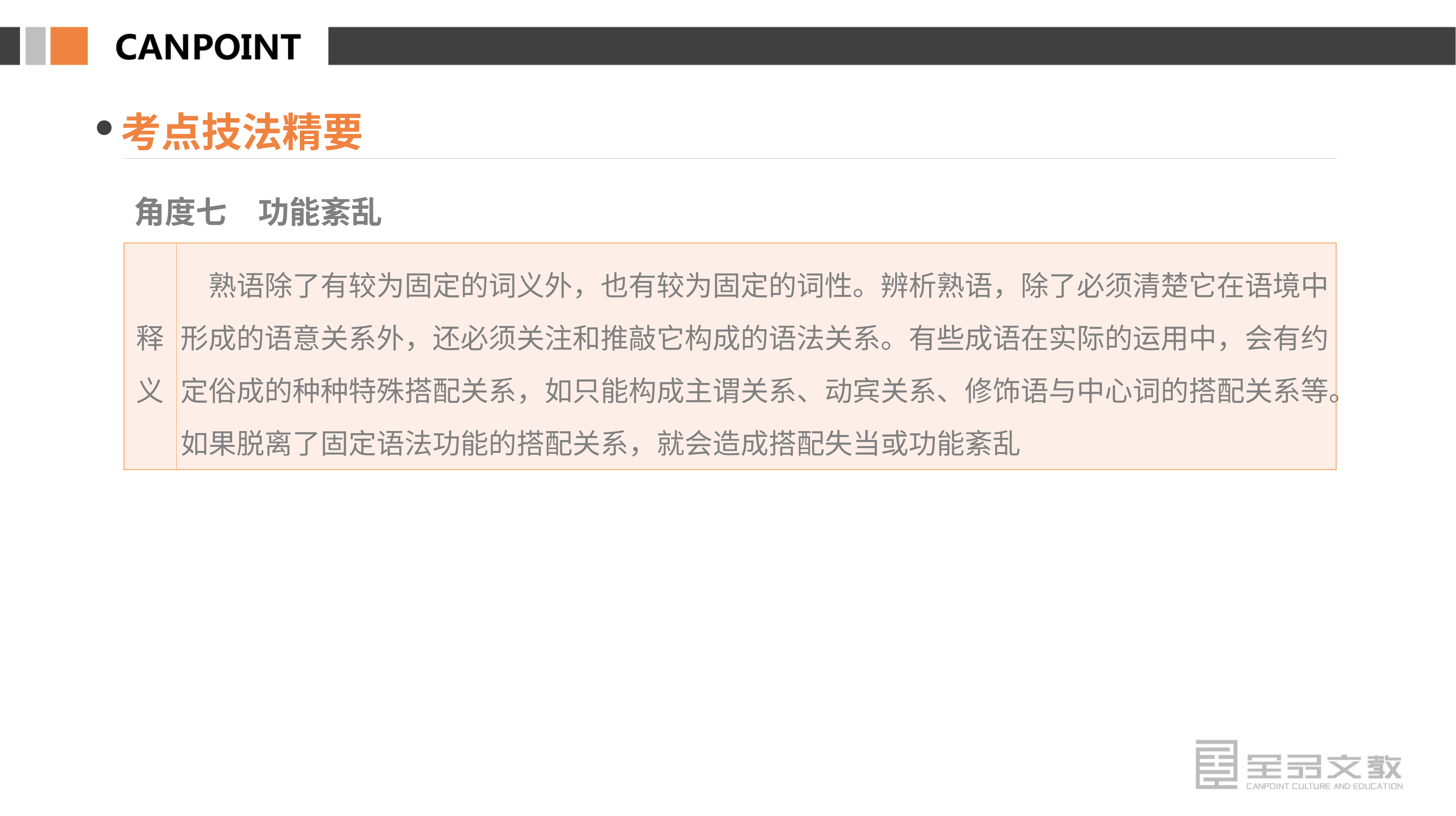

考点技法精要

角度七　功能紊乱
| 释义 | 熟语除了有较为固定的词义外，也有较为固定的词性。辨析熟语，除了必须清楚它在语境中形成的语意关系外，还必须关注和推敲它构成的语法关系。有些成语在实际的运用中，会有约定俗成的种种特殊搭配关系，如只能构成主谓关系、动宾关系、修饰语与中心词的搭配关系等。如果脱离了固定语法功能的搭配关系，就会造成搭配失当或功能紊乱 |
| --- | --- |